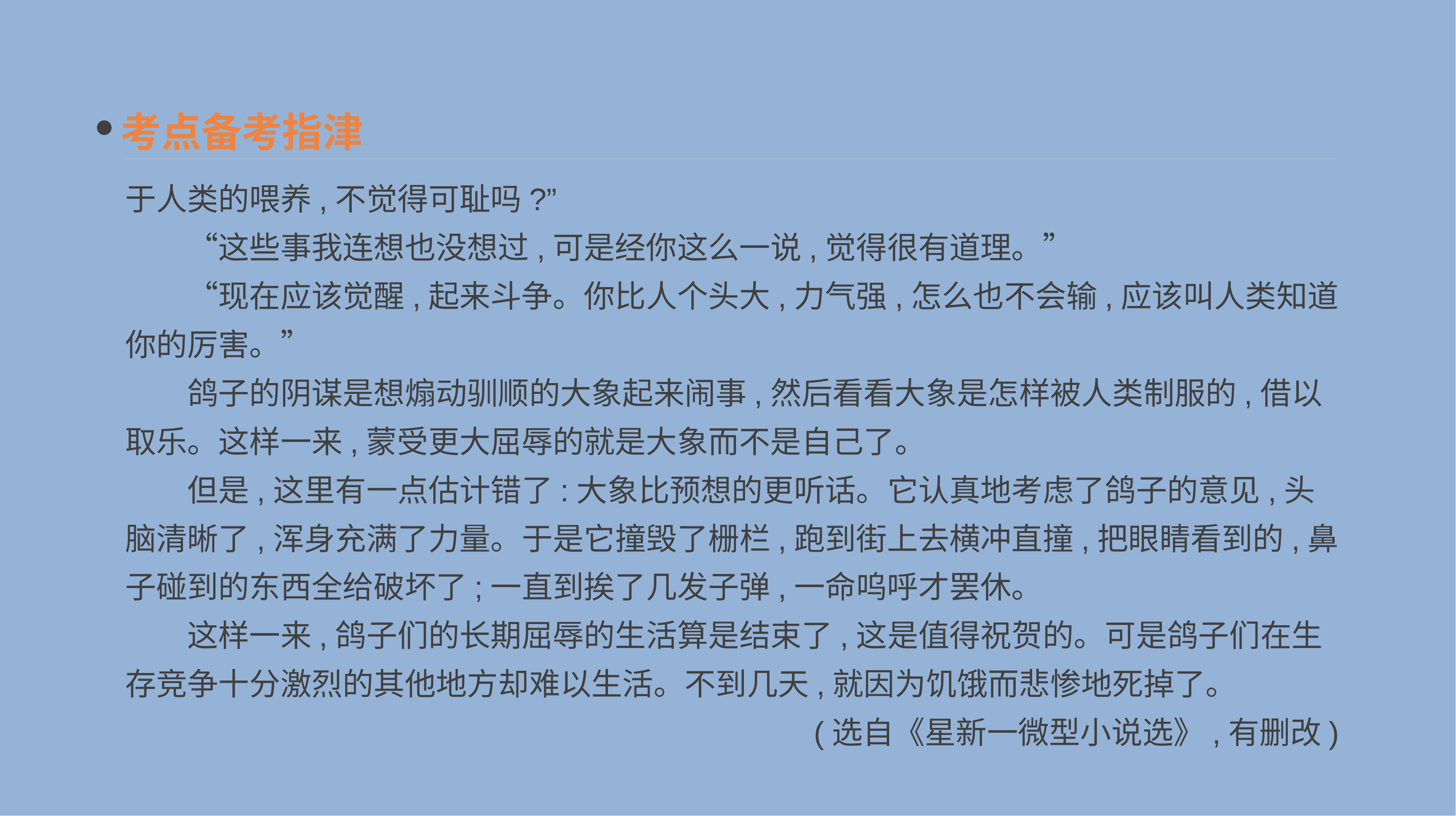

考点备考指津

于人类的喂养,不觉得可耻吗?”
　　“这些事我连想也没想过,可是经你这么一说,觉得很有道理。”
　　“现在应该觉醒,起来斗争。你比人个头大,力气强,怎么也不会输,应该叫人类知道你的厉害。”
　　鸽子的阴谋是想煽动驯顺的大象起来闹事,然后看看大象是怎样被人类制服的,借以取乐。这样一来,蒙受更大屈辱的就是大象而不是自己了。
　　但是,这里有一点估计错了:大象比预想的更听话。它认真地考虑了鸽子的意见,头脑清晰了,浑身充满了力量。于是它撞毁了栅栏,跑到街上去横冲直撞,把眼睛看到的,鼻子碰到的东西全给破坏了;一直到挨了几发子弹,一命呜呼才罢休。
　　这样一来,鸽子们的长期屈辱的生活算是结束了,这是值得祝贺的。可是鸽子们在生存竞争十分激烈的其他地方却难以生活。不到几天,就因为饥饿而悲惨地死掉了。
(选自《星新一微型小说选》,有删改)